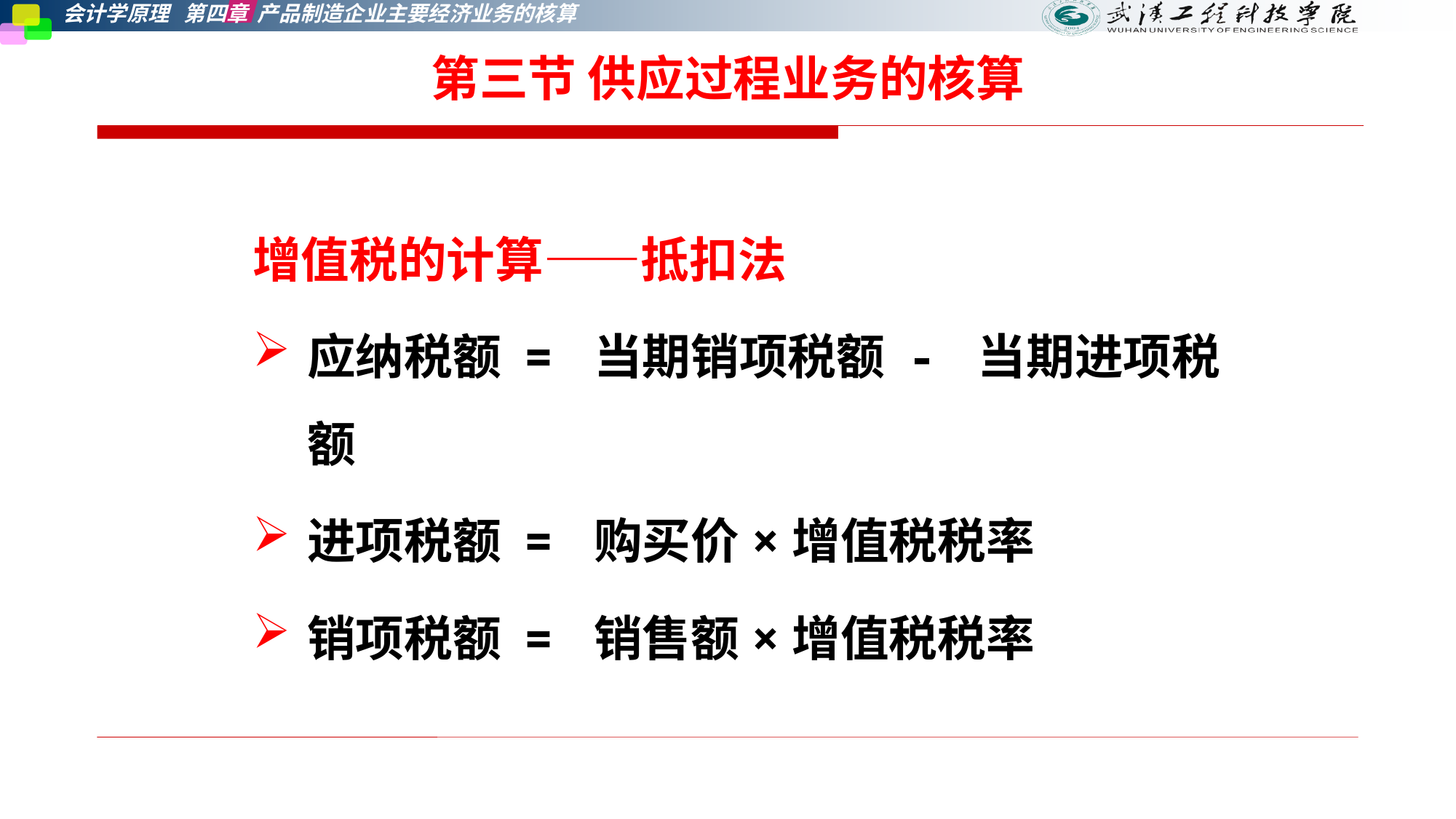

第三节 供应过程业务的核算
增值税的计算——抵扣法
应纳税额 = 当期销项税额 - 当期进项税额
进项税额 = 购买价×增值税税率
销项税额 = 销售额×增值税税率